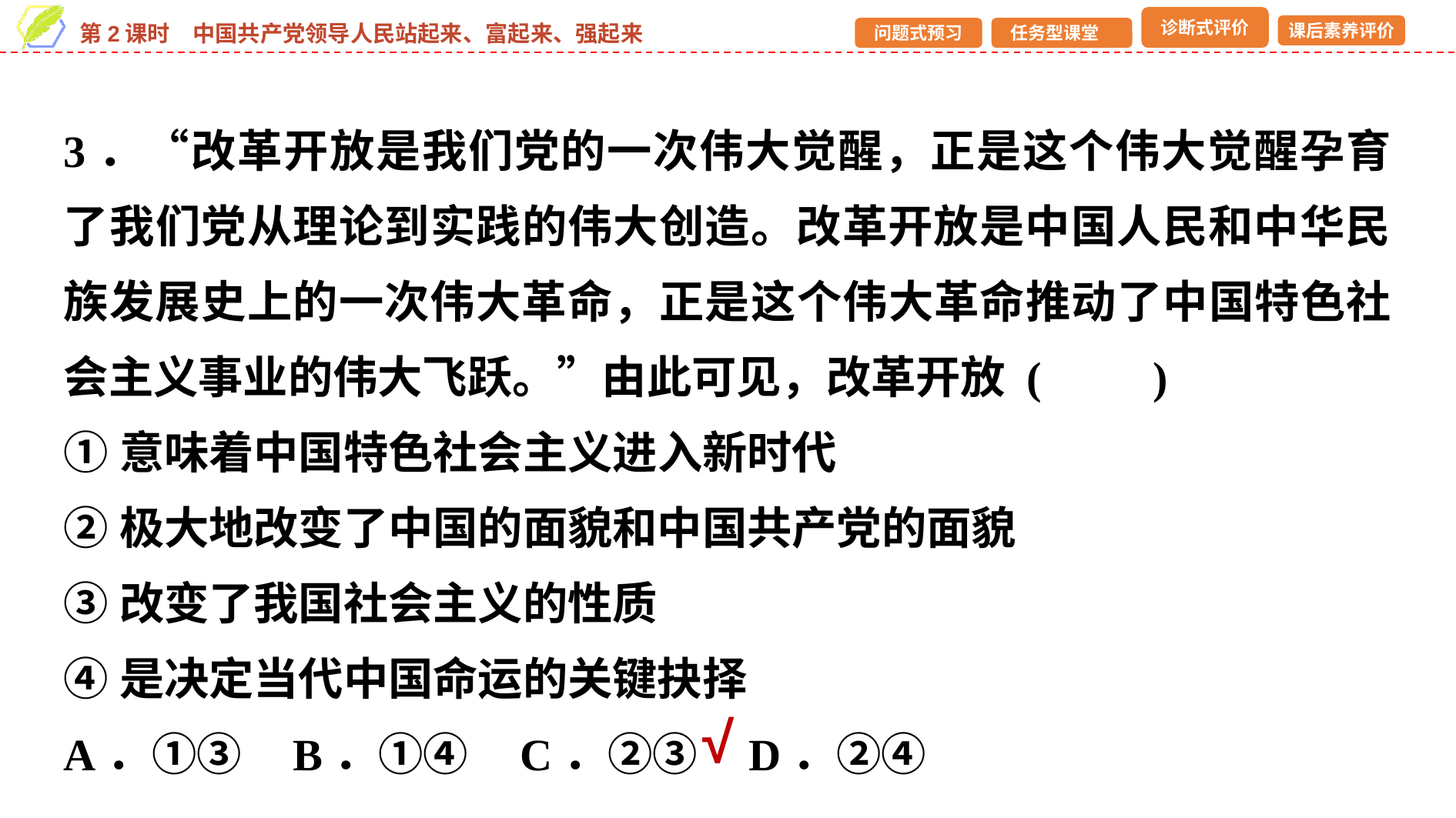

3．“改革开放是我们党的一次伟大觉醒，正是这个伟大觉醒孕育了我们党从理论到实践的伟大创造。改革开放是中国人民和中华民族发展史上的一次伟大革命，正是这个伟大革命推动了中国特色社会主义事业的伟大飞跃。”由此可见，改革开放 (　　)
①意味着中国特色社会主义进入新时代
②极大地改变了中国的面貌和中国共产党的面貌
③改变了我国社会主义的性质
④是决定当代中国命运的关键抉择
A．①③    B．①④    C．②③    D．②④
√